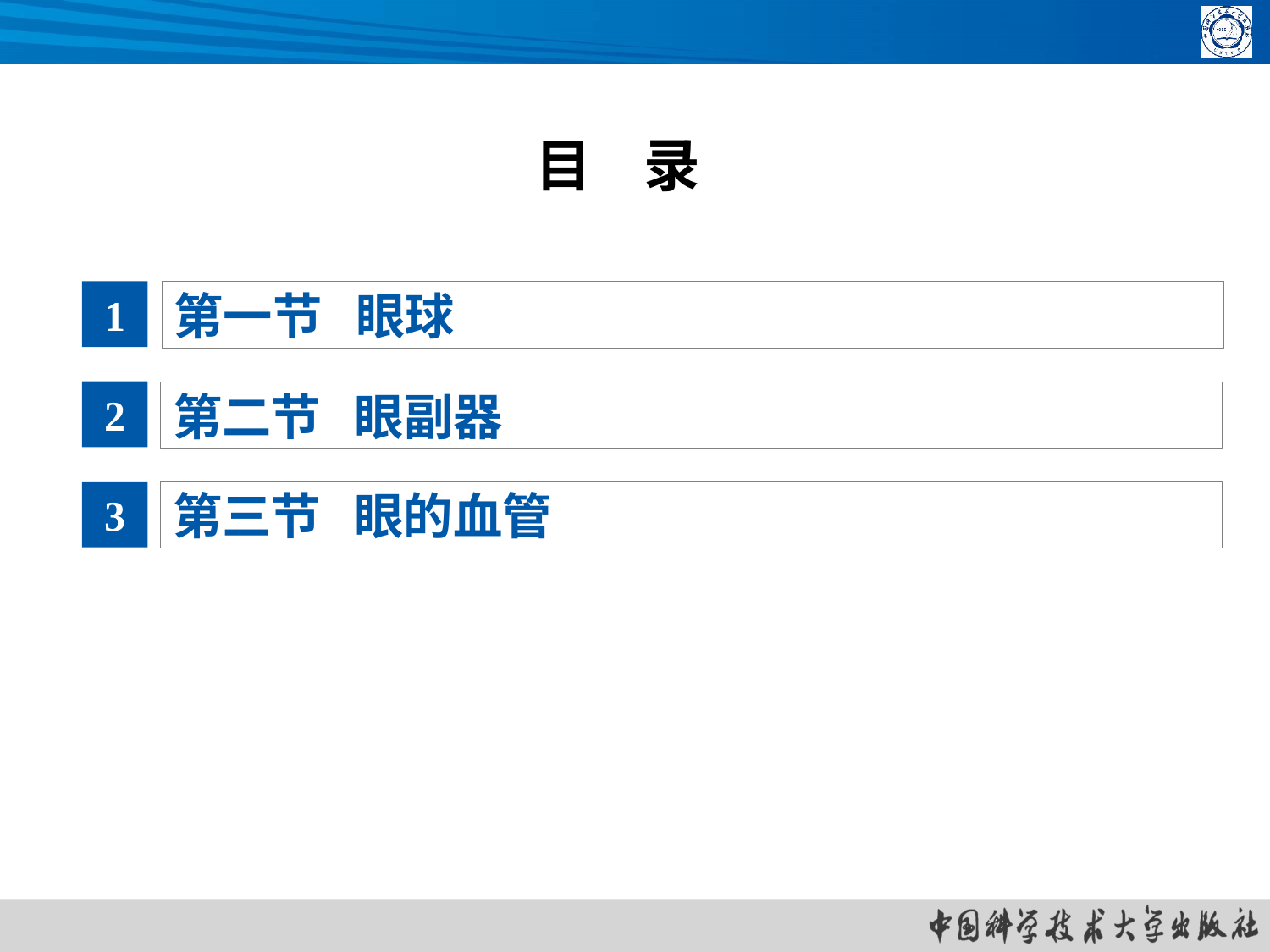

# 目    录
1
第一节   眼球
2
第二节   眼副器
3
第三节   眼的血管